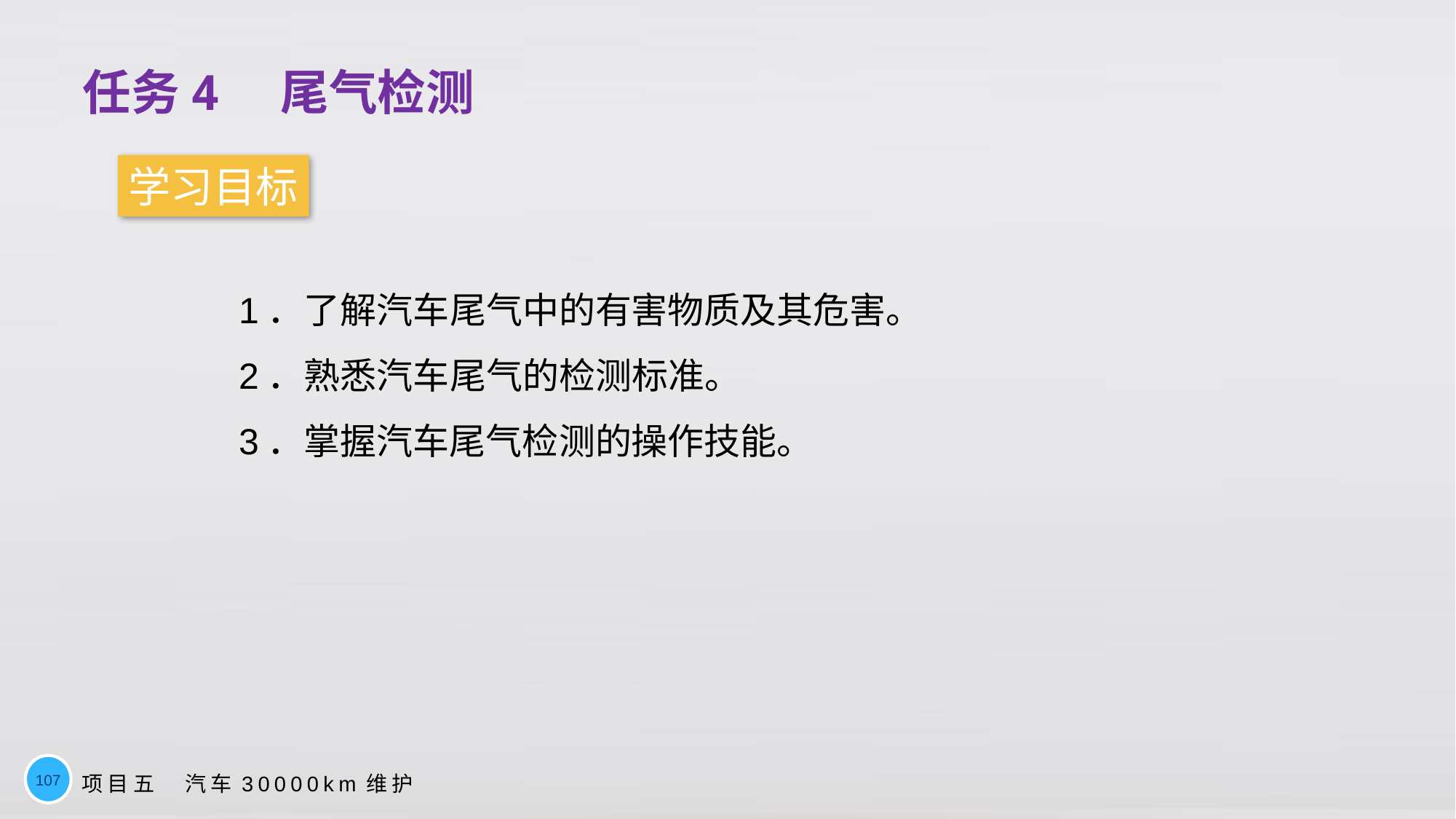

任务4　尾气检测
学习目标
1．了解汽车尾气中的有害物质及其危害。
2．熟悉汽车尾气的检测标准。
3．掌握汽车尾气检测的操作技能。
107